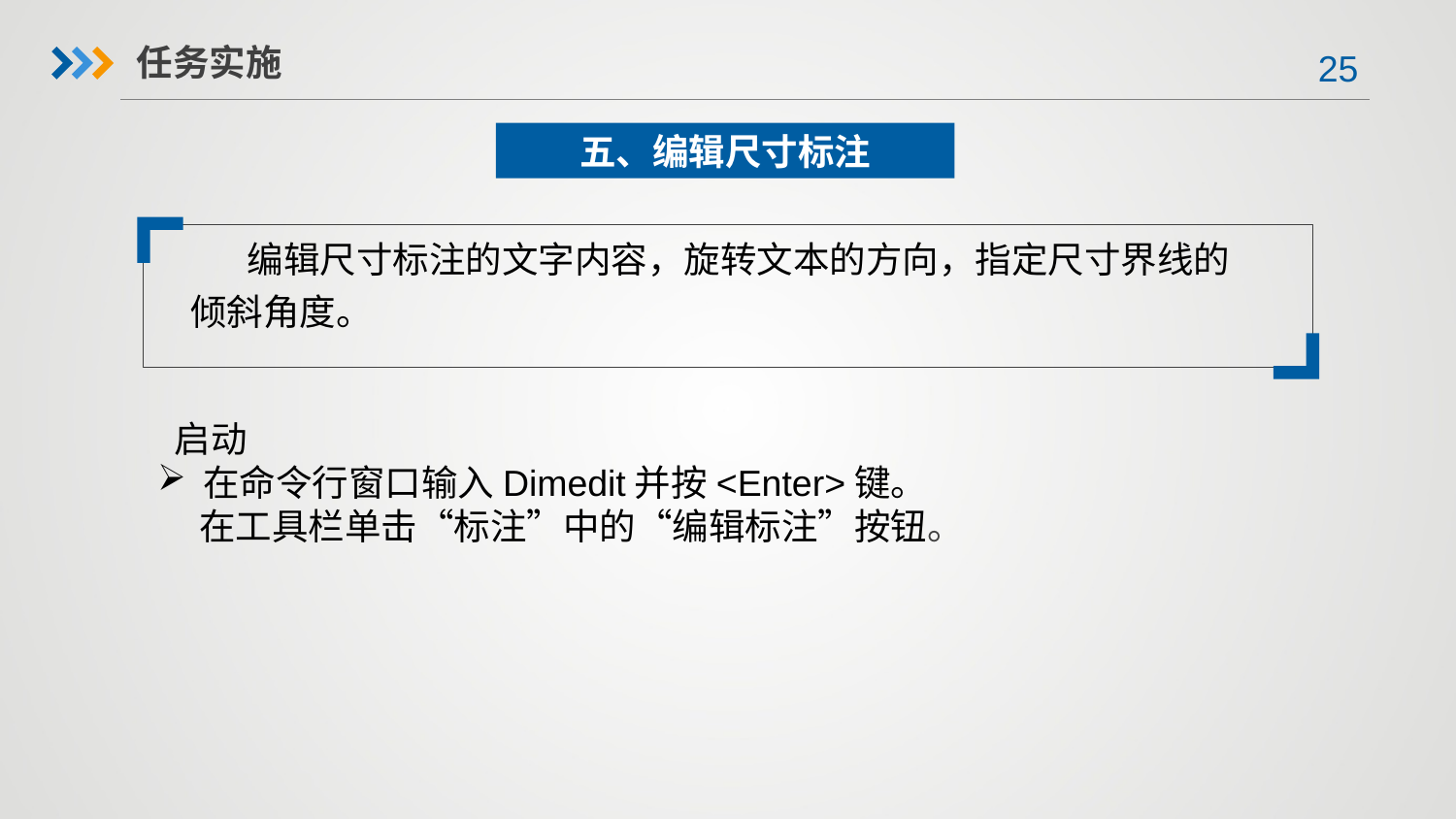

任务实施
五、编辑尺寸标注

编辑尺寸标注的文字内容，旋转文本的方向，指定尺寸界线的倾斜角度。

 启动在命令行窗口输入Dimedit并按<Enter>键。
    在工具栏单击“标注”中的“编辑标注”按钮。